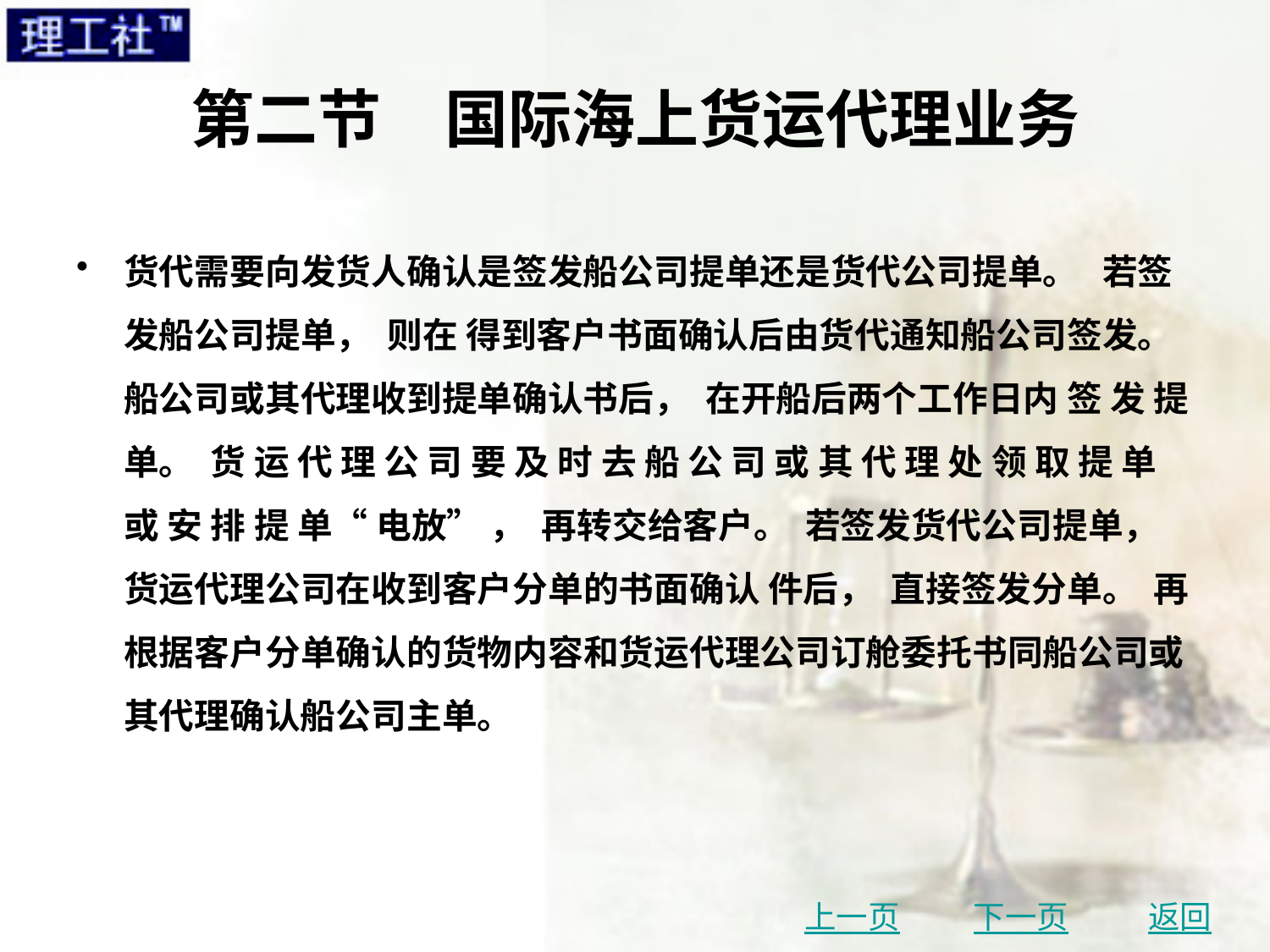

# 第二节　国际海上货运代理业务
货代需要向发货人确认是签发船公司提单还是货代公司提单。   若签发船公司提单，  则在 得到客户书面确认后由货代通知船公司签发。  船公司或其代理收到提单确认书后，  在开船后两个工作日内 签 发 提 单。  货 运 代 理 公 司 要 及 时 去 船 公 司 或 其 代 理 处 领 取 提 单 或 安 排 提 单“ 电放” ，  再转交给客户。  若签发货代公司提单，  货运代理公司在收到客户分单的书面确认 件后，  直接签发分单。  再根据客户分单确认的货物内容和货运代理公司订舱委托书同船公司或其代理确认船公司主单。

上一页
下一页
返回